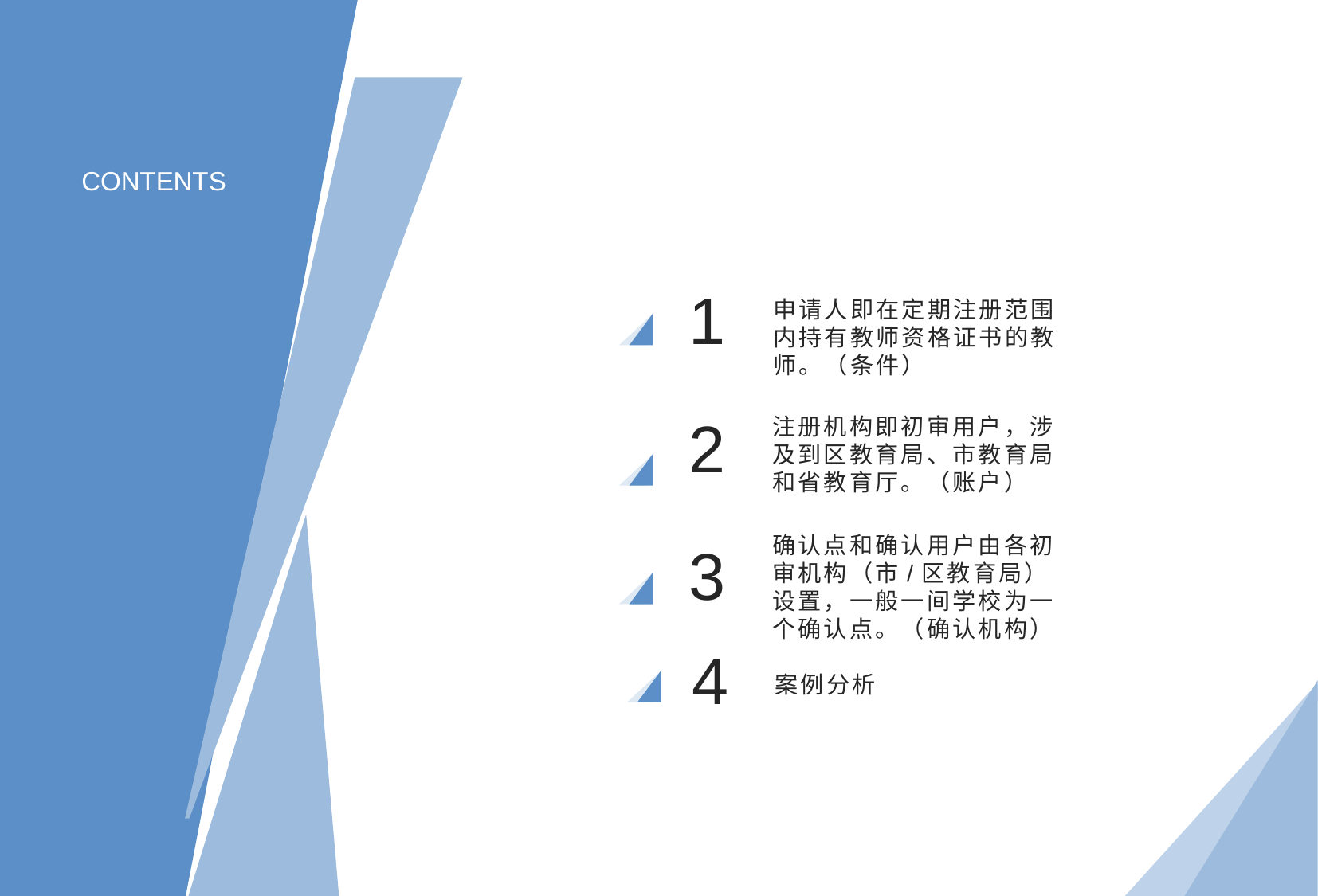

CONTENTS
1
申请人即在定期注册范围内持有教师资格证书的教师。（条件）

注册机构即初审用户，涉及到区教育局、市教育局和省教育厅。（账户）
2

3
确认点和确认用户由各初审机构（市/区教育局）设置，一般一间学校为一个确认点。（确认机构）

4
案例分析